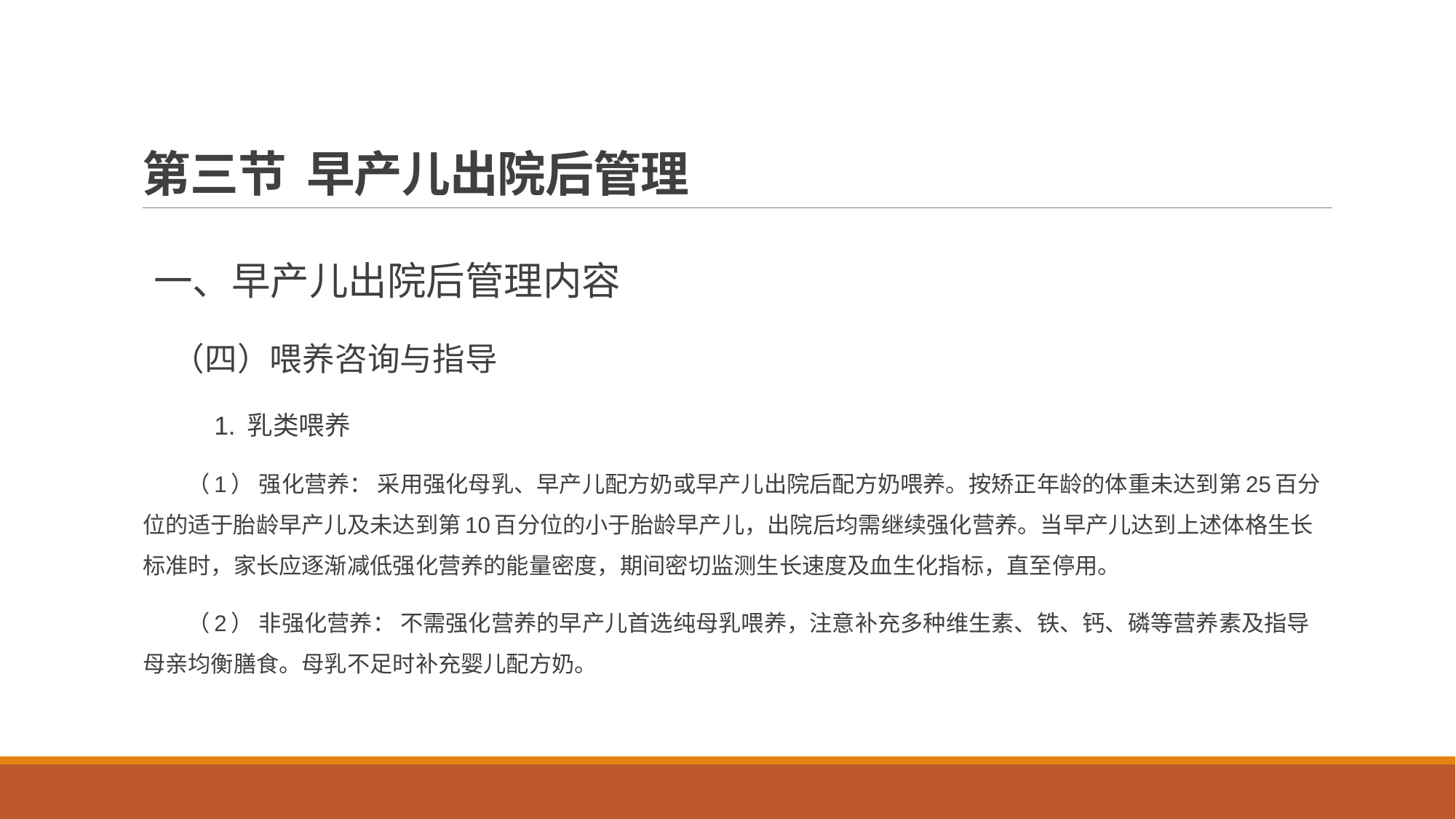

# 第三节  早产儿出院后管理
 一、早产儿出院后管理内容
    （四）喂养咨询与指导
           1. 乳类喂养
        （1） 强化营养： 采用强化母乳、早产儿配方奶或早产儿出院后配方奶喂养。按矫正年龄的体重未达到第25百分位的适于胎龄早产儿及未达到第10百分位的小于胎龄早产儿，出院后均需继续强化营养。当早产儿达到上述体格生长标准时，家长应逐渐减低强化营养的能量密度，期间密切监测生长速度及血生化指标，直至停用。
        （2） 非强化营养： 不需强化营养的早产儿首选纯母乳喂养，注意补充多种维生素、铁、钙、磷等营养素及指导母亲均衡膳食。母乳不足时补充婴儿配方奶。